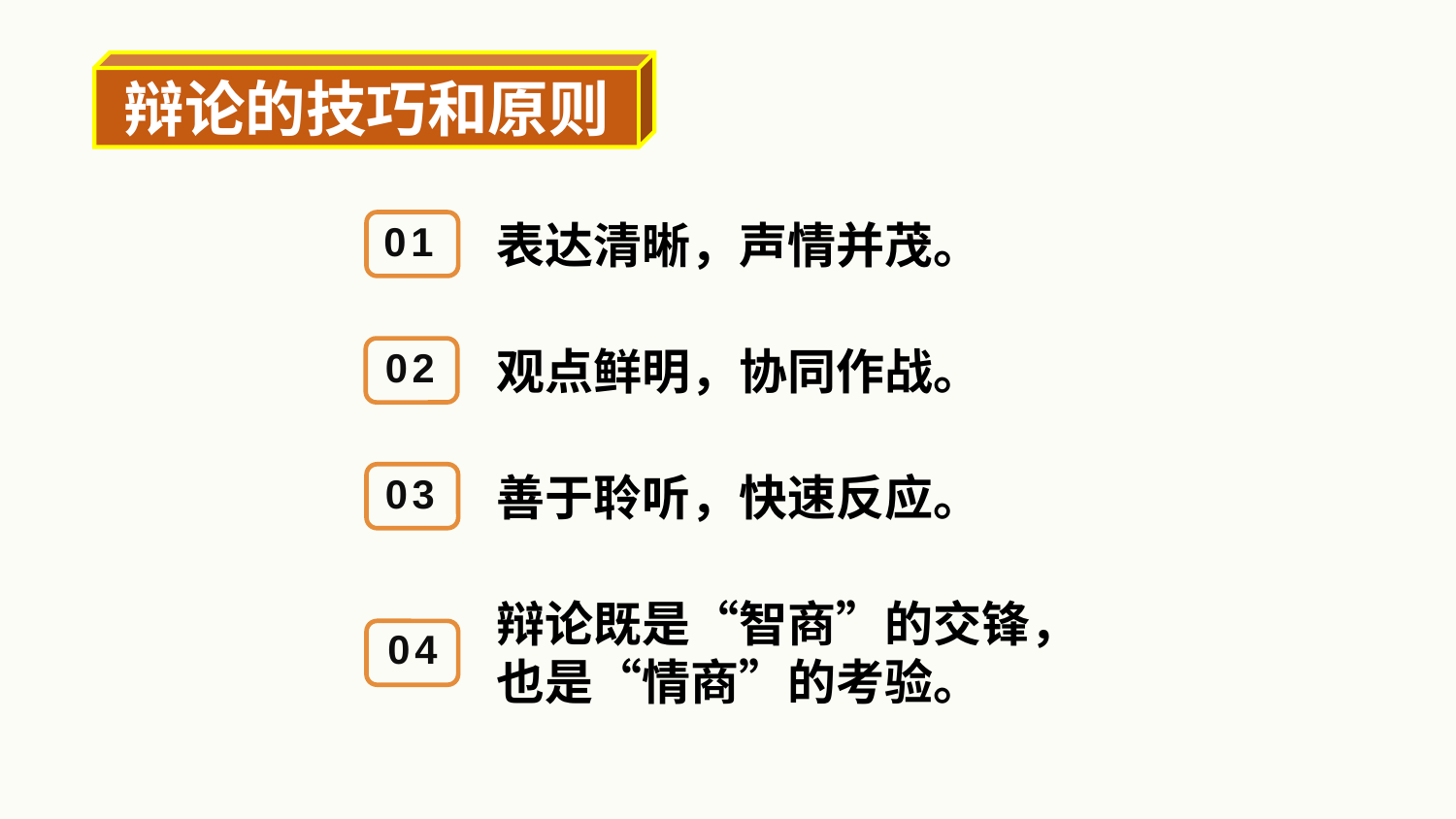

辩论的技巧和原则
01

表达清晰，声情并茂。
02

观点鲜明，协同作战。
善于聆听，快速反应。
03

辩论既是“智商”的交锋，
也是“情商”的考验。
04